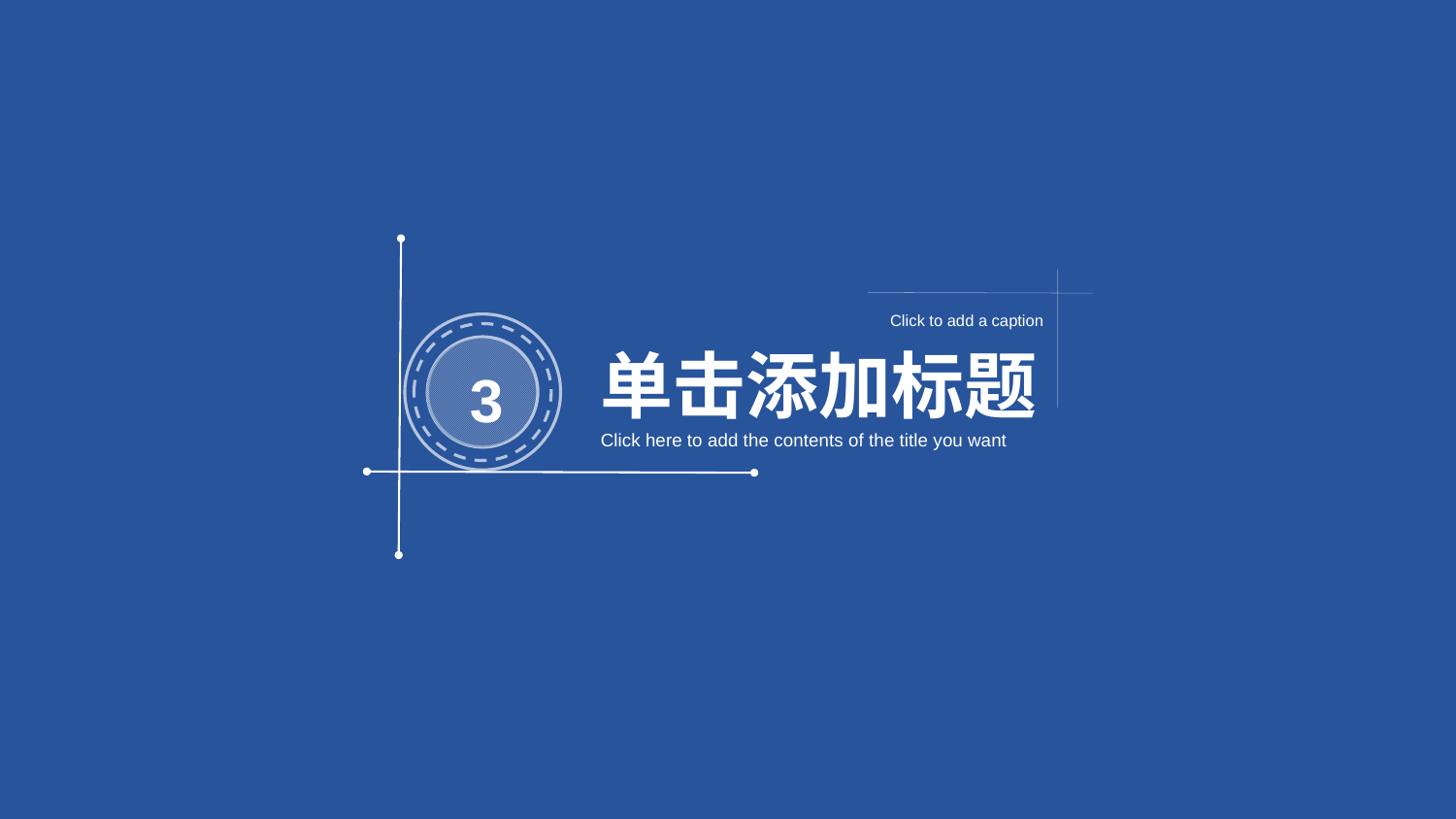

Click to add a caption

3
单击添加标题
Click here to add the contents of the title you want